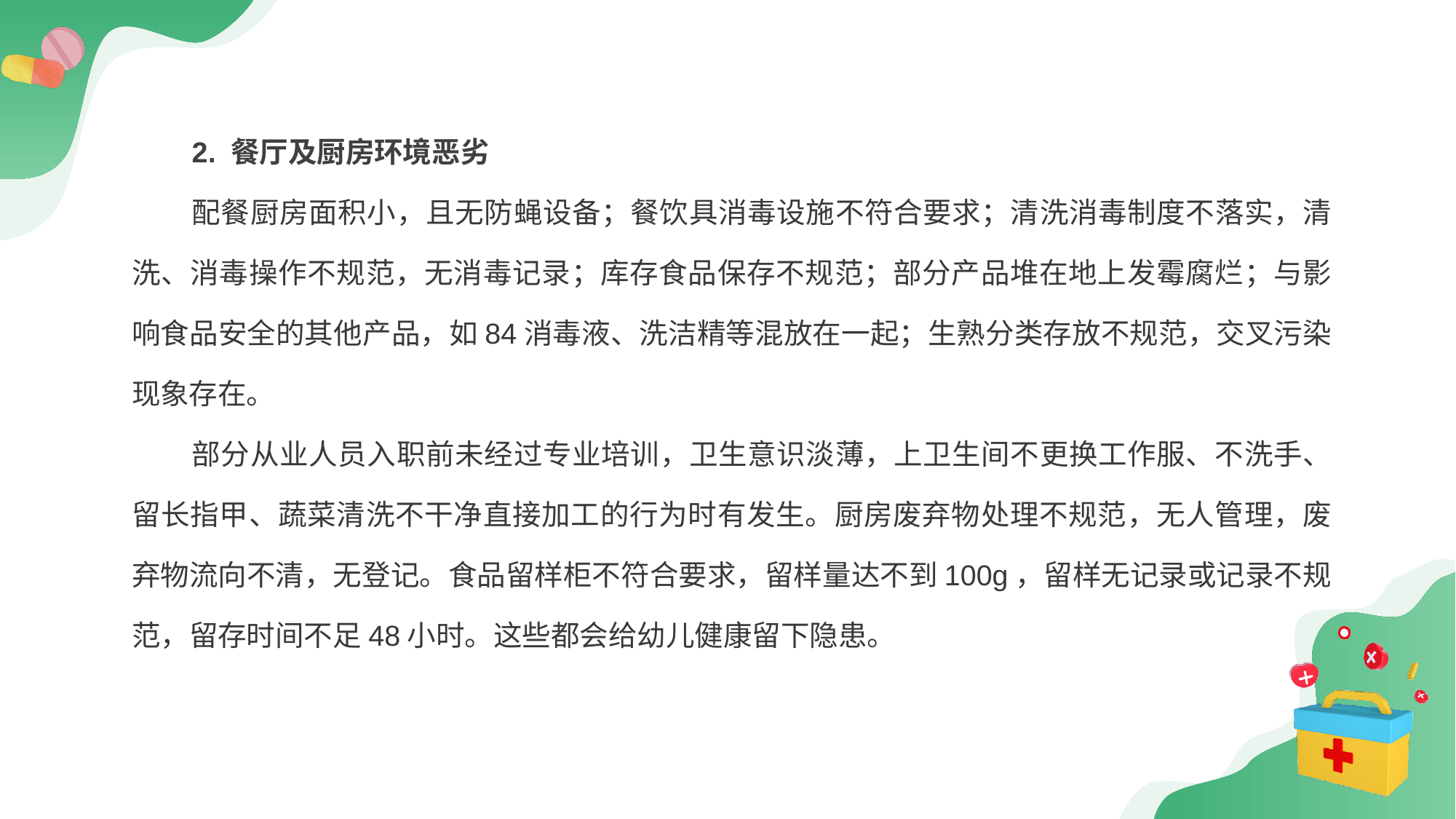

2. 餐厅及厨房环境恶劣
配餐厨房面积小，且无防蝇设备；餐饮具消毒设施不符合要求；清洗消毒制度不落实，清洗、消毒操作不规范，无消毒记录；库存食品保存不规范；部分产品堆在地上发霉腐烂；与影响食品安全的其他产品，如84消毒液、洗洁精等混放在一起；生熟分类存放不规范，交叉污染现象存在。
部分从业人员入职前未经过专业培训，卫生意识淡薄，上卫生间不更换工作服、不洗手、留长指甲、蔬菜清洗不干净直接加工的行为时有发生。厨房废弃物处理不规范，无人管理，废弃物流向不清，无登记。食品留样柜不符合要求，留样量达不到100g，留样无记录或记录不规范，留存时间不足48小时。这些都会给幼儿健康留下隐患。